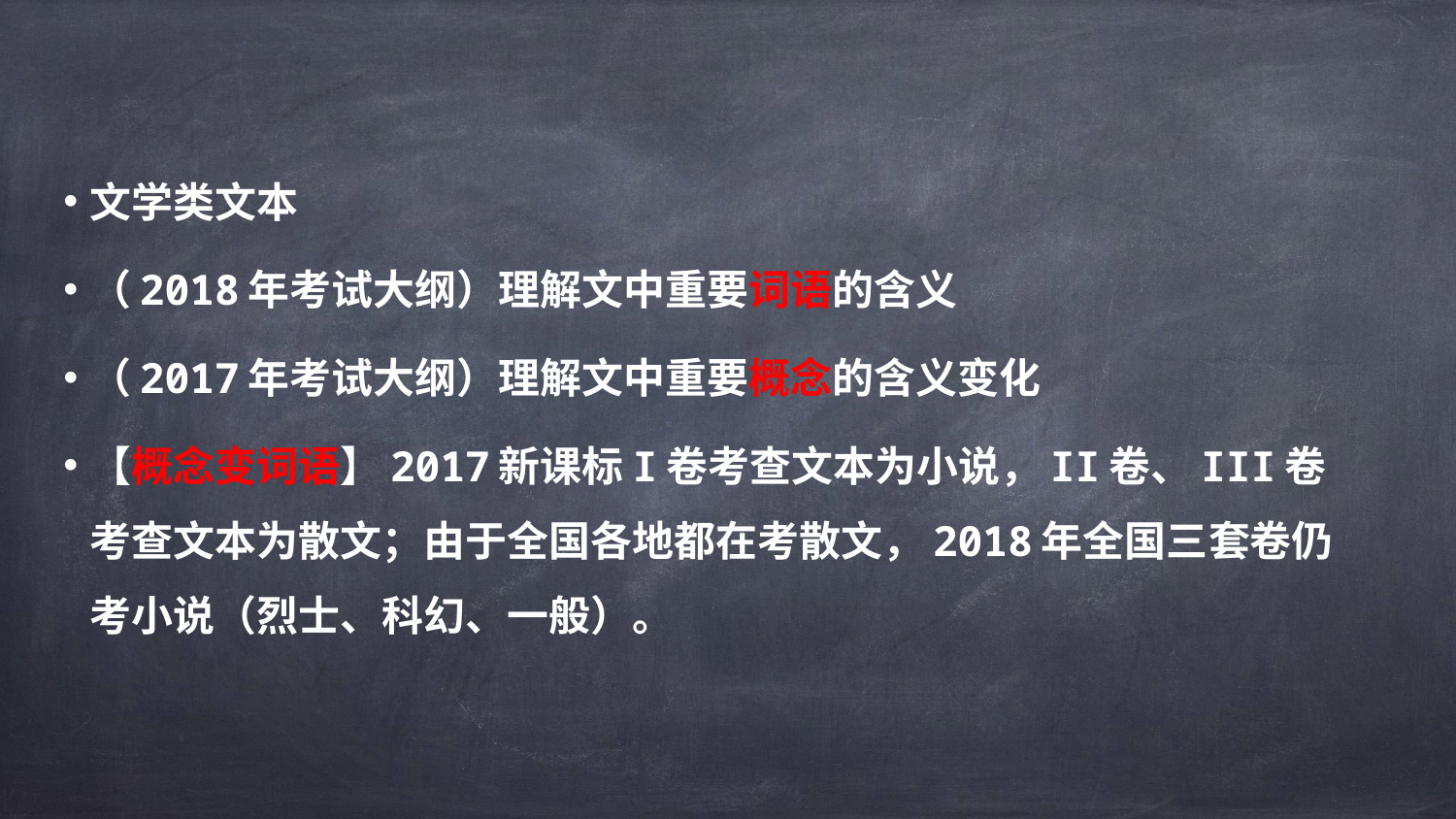

文学类文本
（2018年考试大纲）理解文中重要词语的含义
（2017年考试大纲）理解文中重要概念的含义变化
【概念变词语】2017新课标I卷考查文本为小说，II卷、III卷考查文本为散文；由于全国各地都在考散文，2018年全国三套卷仍考小说（烈士、科幻、一般）。